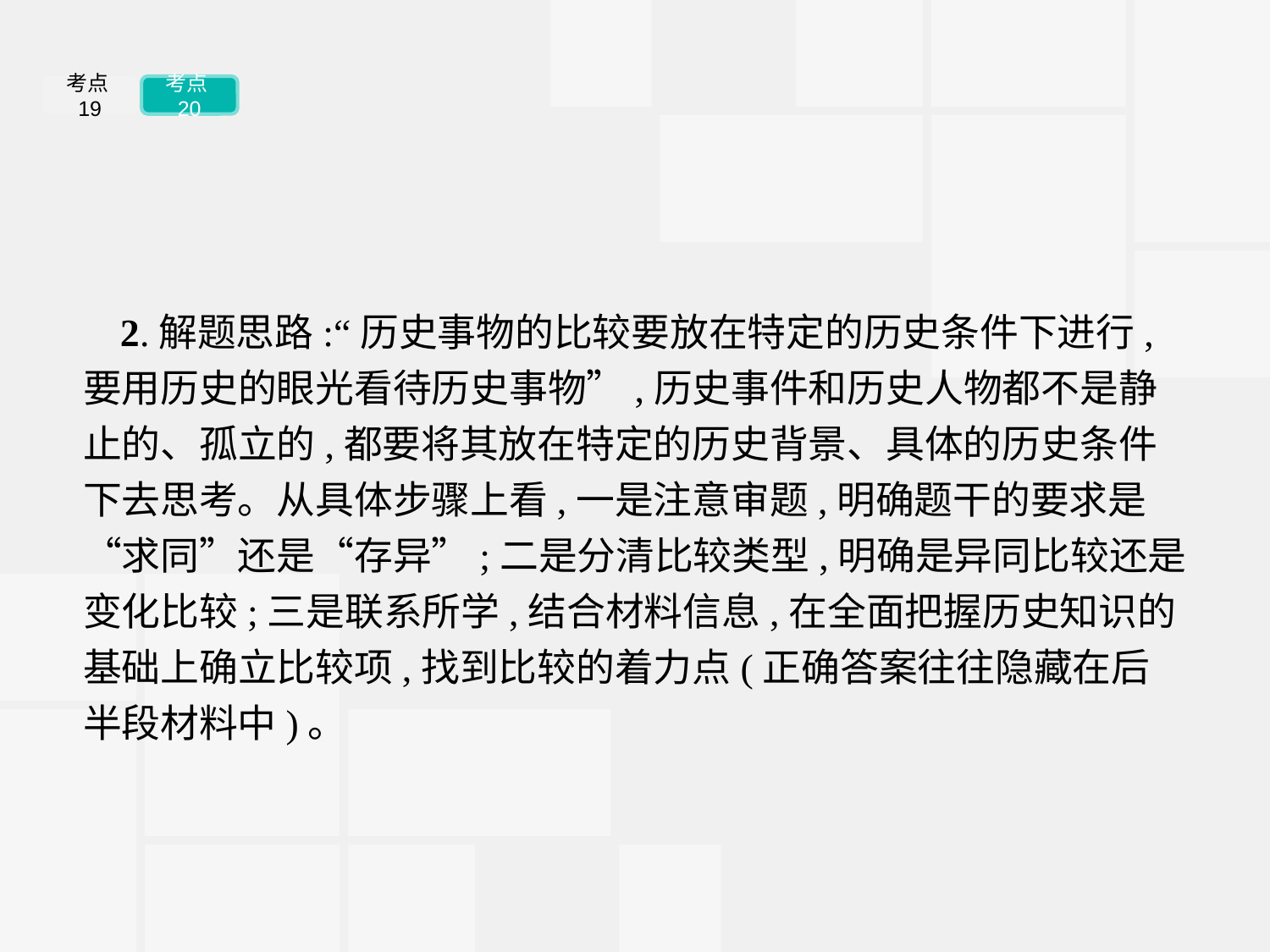

考点19
考点20
2.解题思路:“历史事物的比较要放在特定的历史条件下进行,要用历史的眼光看待历史事物”,历史事件和历史人物都不是静止的、孤立的,都要将其放在特定的历史背景、具体的历史条件下去思考。从具体步骤上看,一是注意审题,明确题干的要求是“求同”还是“存异”;二是分清比较类型,明确是异同比较还是变化比较;三是联系所学,结合材料信息,在全面把握历史知识的基础上确立比较项,找到比较的着力点(正确答案往往隐藏在后半段材料中)。